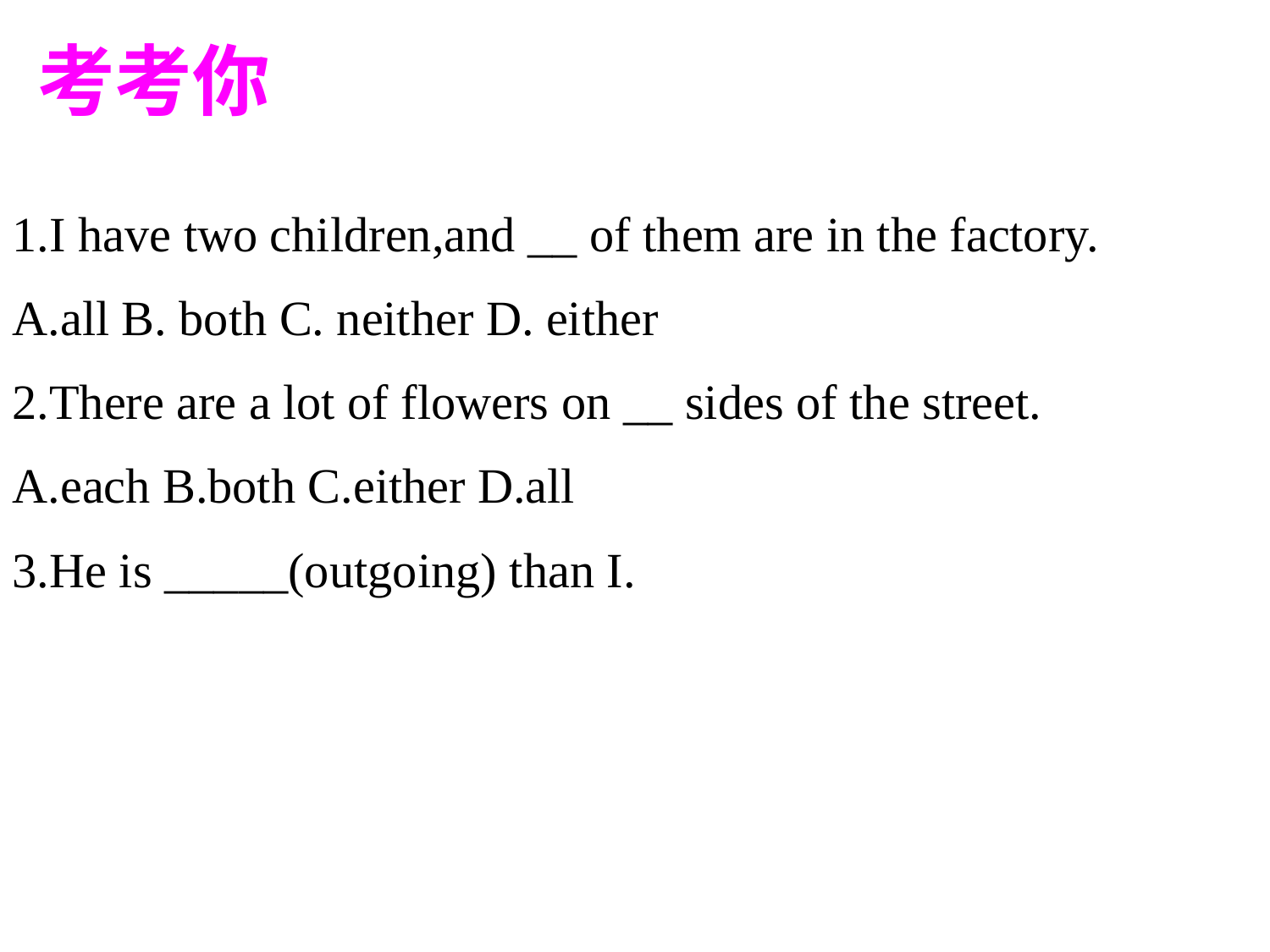

考考你
1.I have two children,and __ of them are in the factory.
A.all B. both C. neither D. either
2.There are a lot of flowers on __ sides of the street.
A.each B.both C.either D.all
3.He is _____(outgoing) than I.